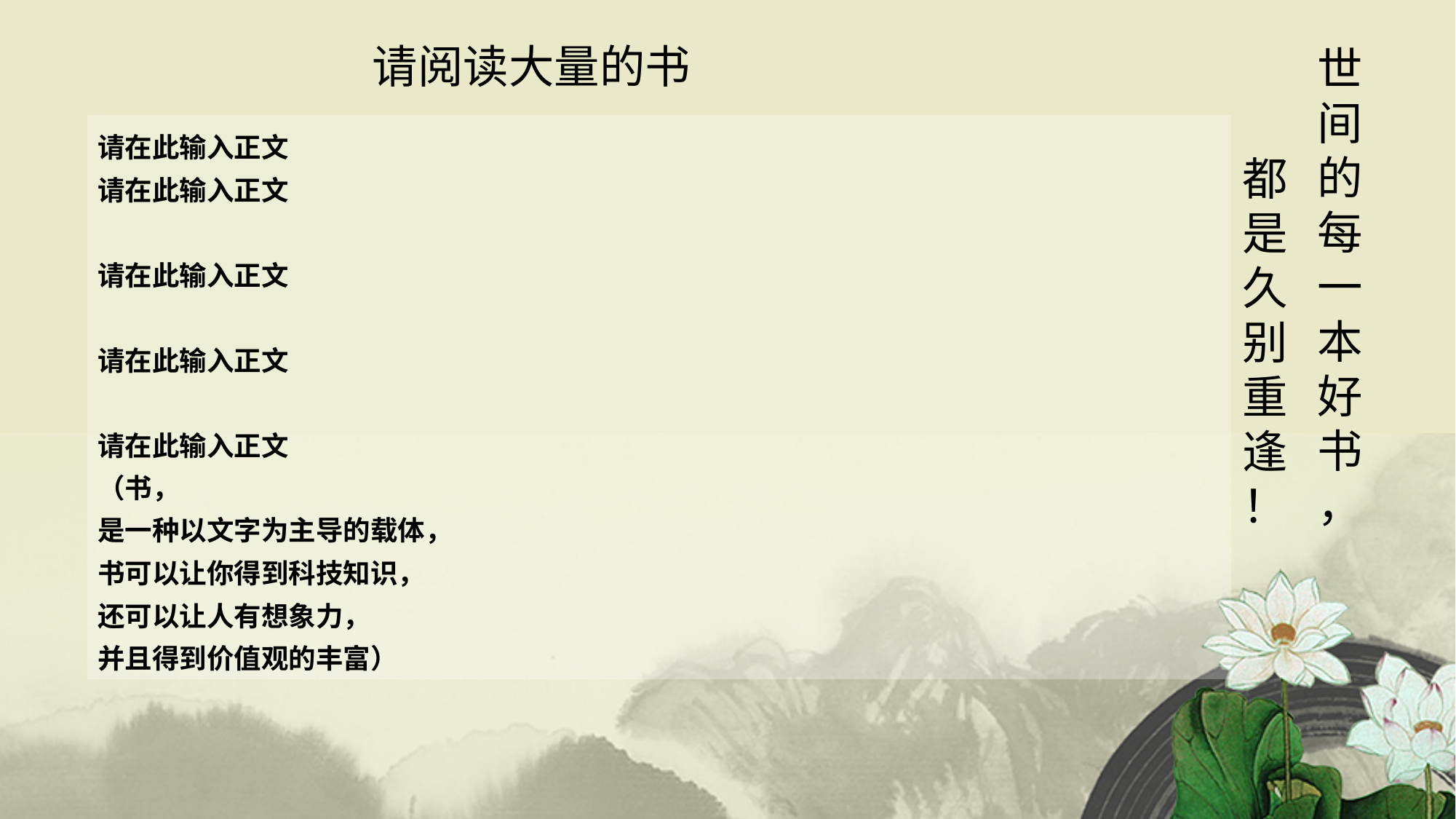

请阅读大量的书
世间的每一本好书
，
请在此输入正文
请在此输入正文

请在此输入正文

请在此输入正文

请在此输入正文
（书，
是一种以文字为主导的载体，
书可以让你得到科技知识，
还可以让人有想象力，
并且得到价值观的丰富）
都是久别重逢
！